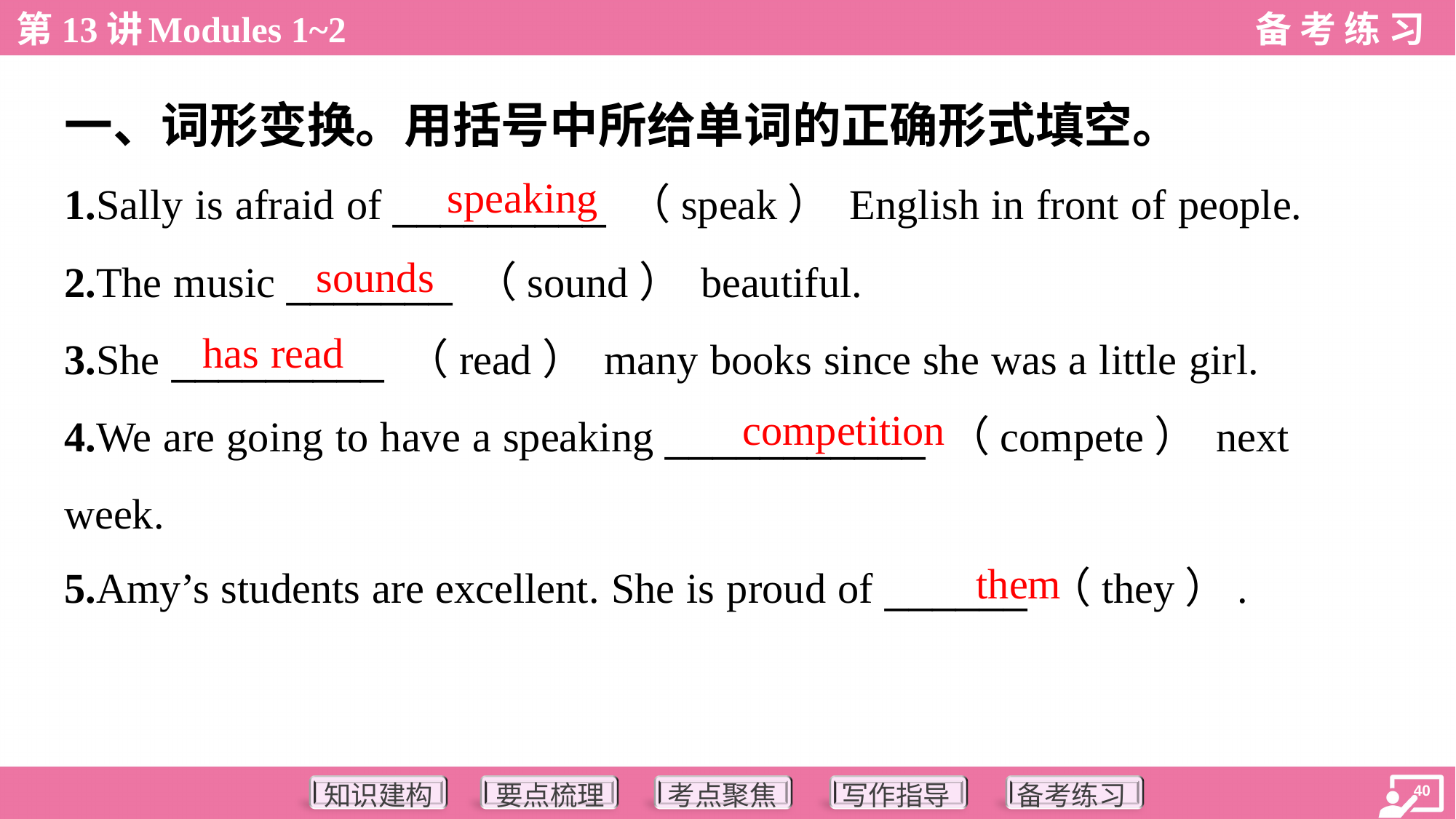

一、词形变换。用括号中所给单词的正确形式填空。
speaking
1.Sally is afraid of _________ （speak） English in front of people.
2.The music _______ （sound） beautiful.
3.She _________ （read） many books since she was a little girl.
4.We are going to have a speaking ___________ （compete） next
week.
5.Amy’s students are excellent. She is proud of ______ （they）.
sounds
has read
competition
them